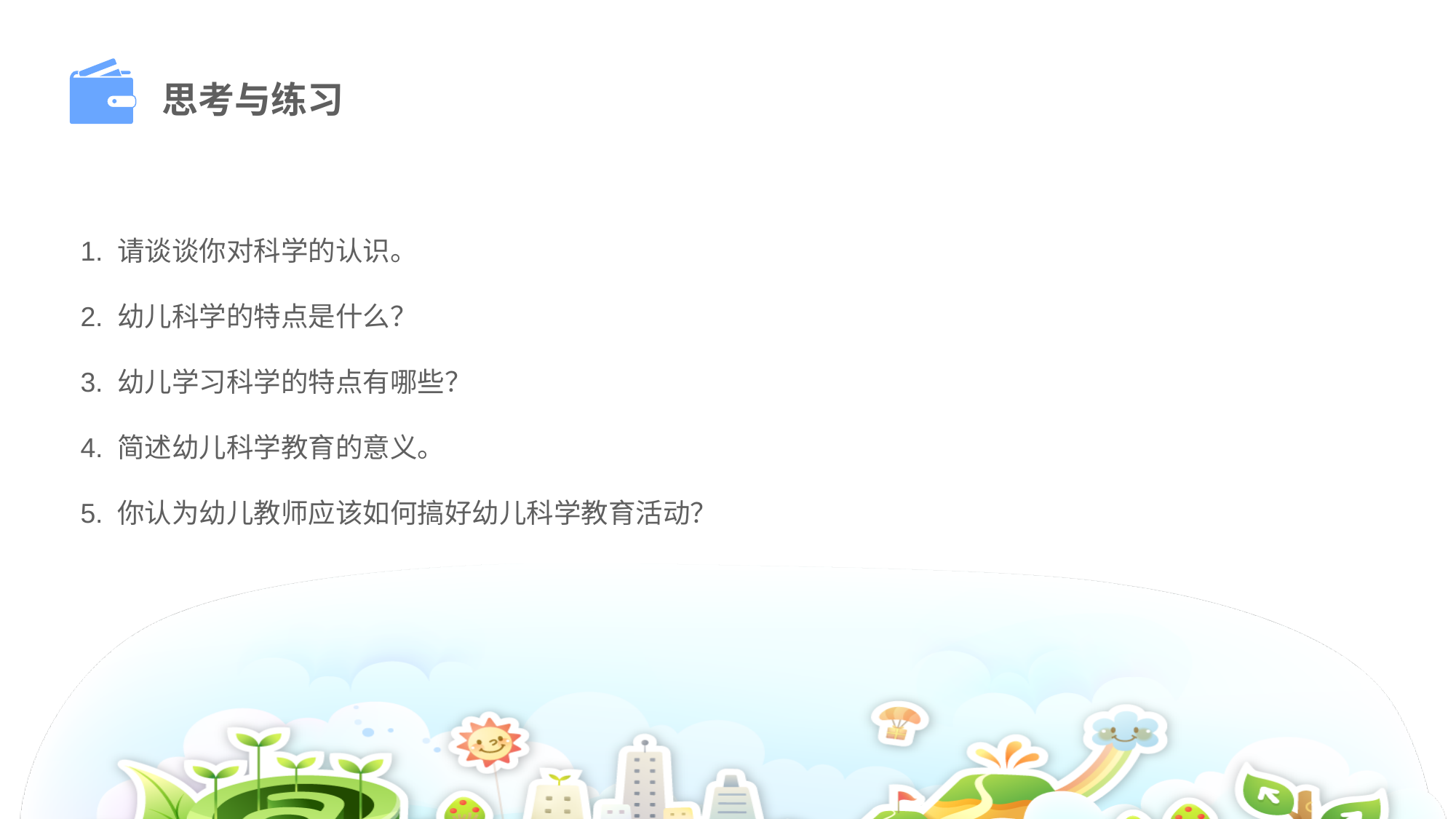

思考与练习
1. 请谈谈你对科学的认识。
2. 幼儿科学的特点是什么？
3. 幼儿学习科学的特点有哪些？
4. 简述幼儿科学教育的意义。
5. 你认为幼儿教师应该如何搞好幼儿科学教育活动？